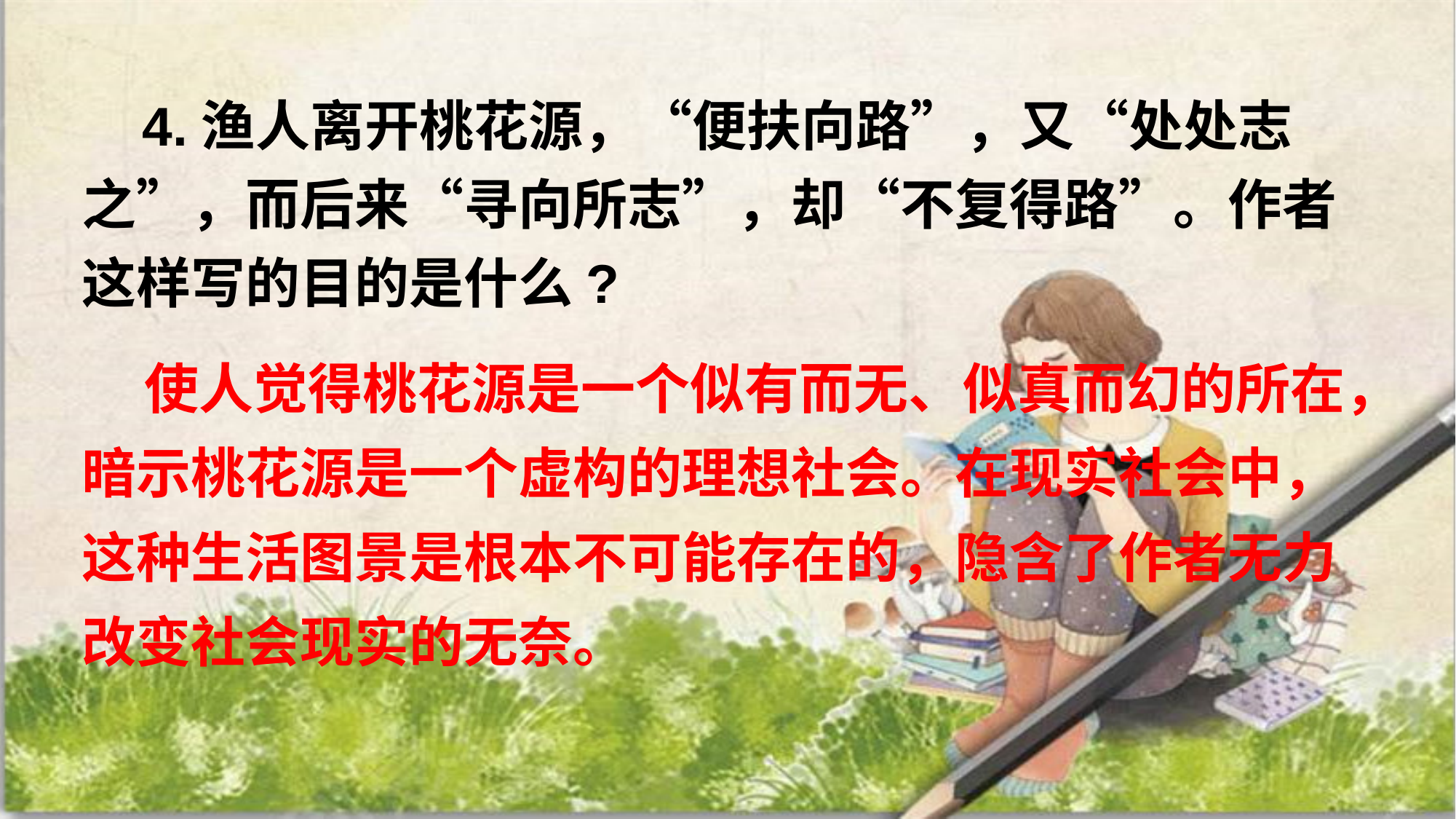

4.渔人离开桃花源，“便扶向路”，又“处处志之”，而后来“寻向所志”，却“不复得路”。作者这样写的目的是什么?

    使人觉得桃花源是一个似有而无、似真而幻的所在，暗示桃花源是一个虚构的理想社会。在现实社会中，这种生活图景是根本不可能存在的，隐含了作者无力改变社会现实的无奈。